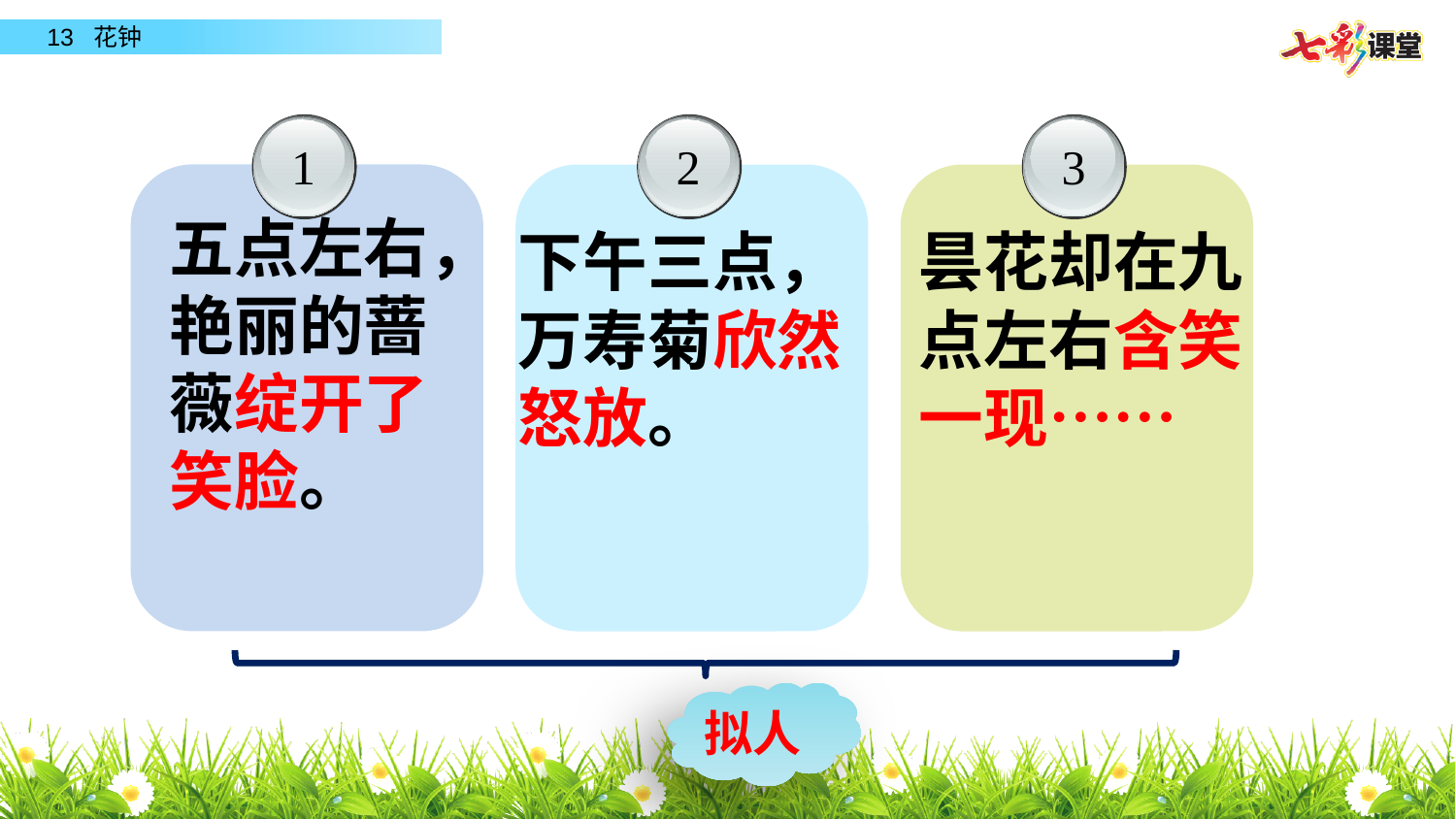

1

2

3

五点左右，艳丽的蔷薇绽开了笑脸。
下午三点，万寿菊欣然怒放。
昙花却在九点左右含笑一现……

拟人